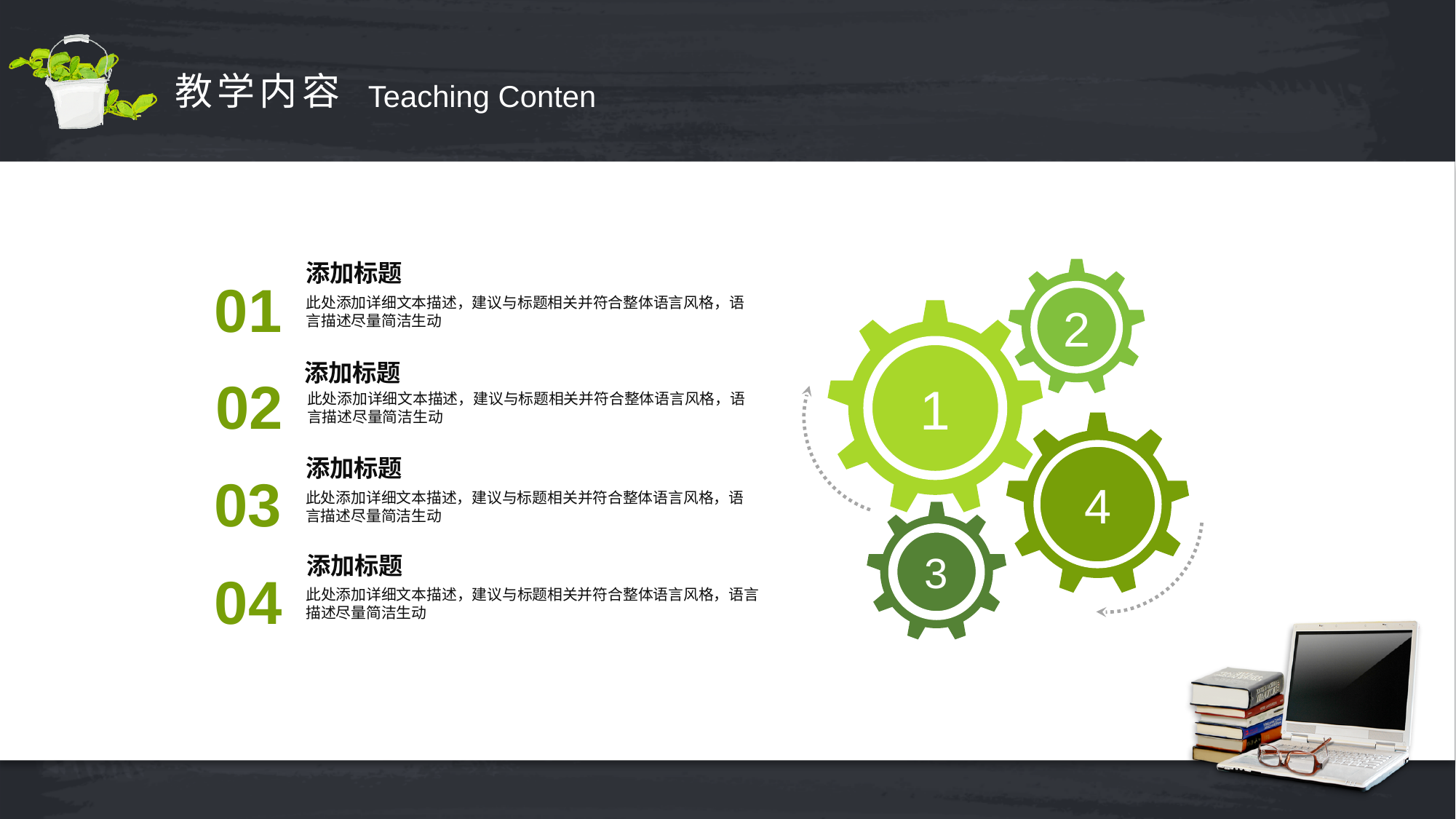

教学内容
Teaching Conten
添加标题
此处添加详细文本描述，建议与标题相关并符合整体语言风格，语言描述尽量简洁生动

2
01

1

添加标题
此处添加详细文本描述，建议与标题相关并符合整体语言风格，语言描述尽量简洁生动
02

4

添加标题
此处添加详细文本描述，建议与标题相关并符合整体语言风格，语言描述尽量简洁生动
03

3
添加标题
此处添加详细文本描述，建议与标题相关并符合整体语言风格，语言描述尽量简洁生动
04